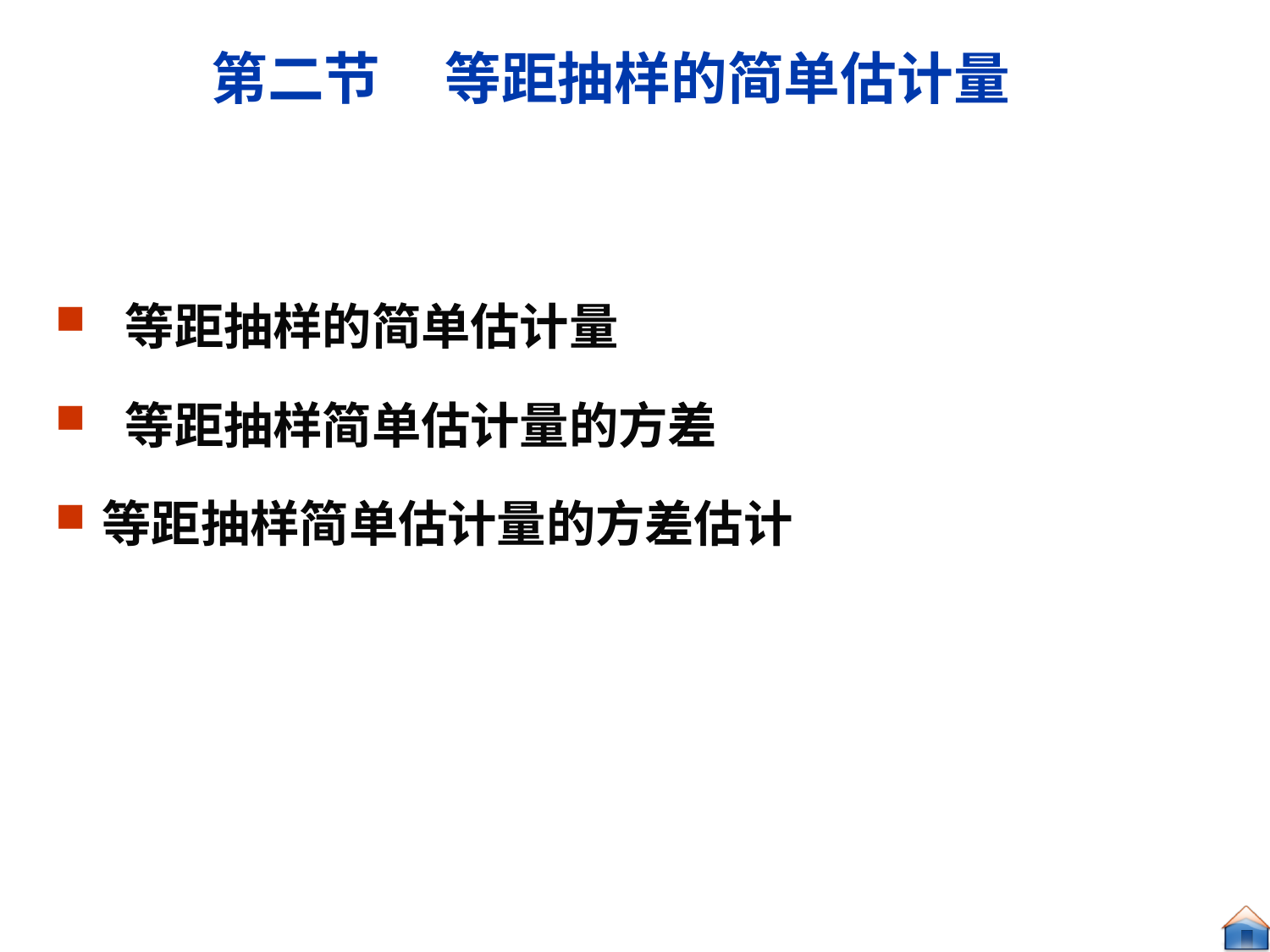

# 第二节     等距抽样的简单估计量

 等距抽样的简单估计量
 等距抽样简单估计量的方差
等距抽样简单估计量的方差估计